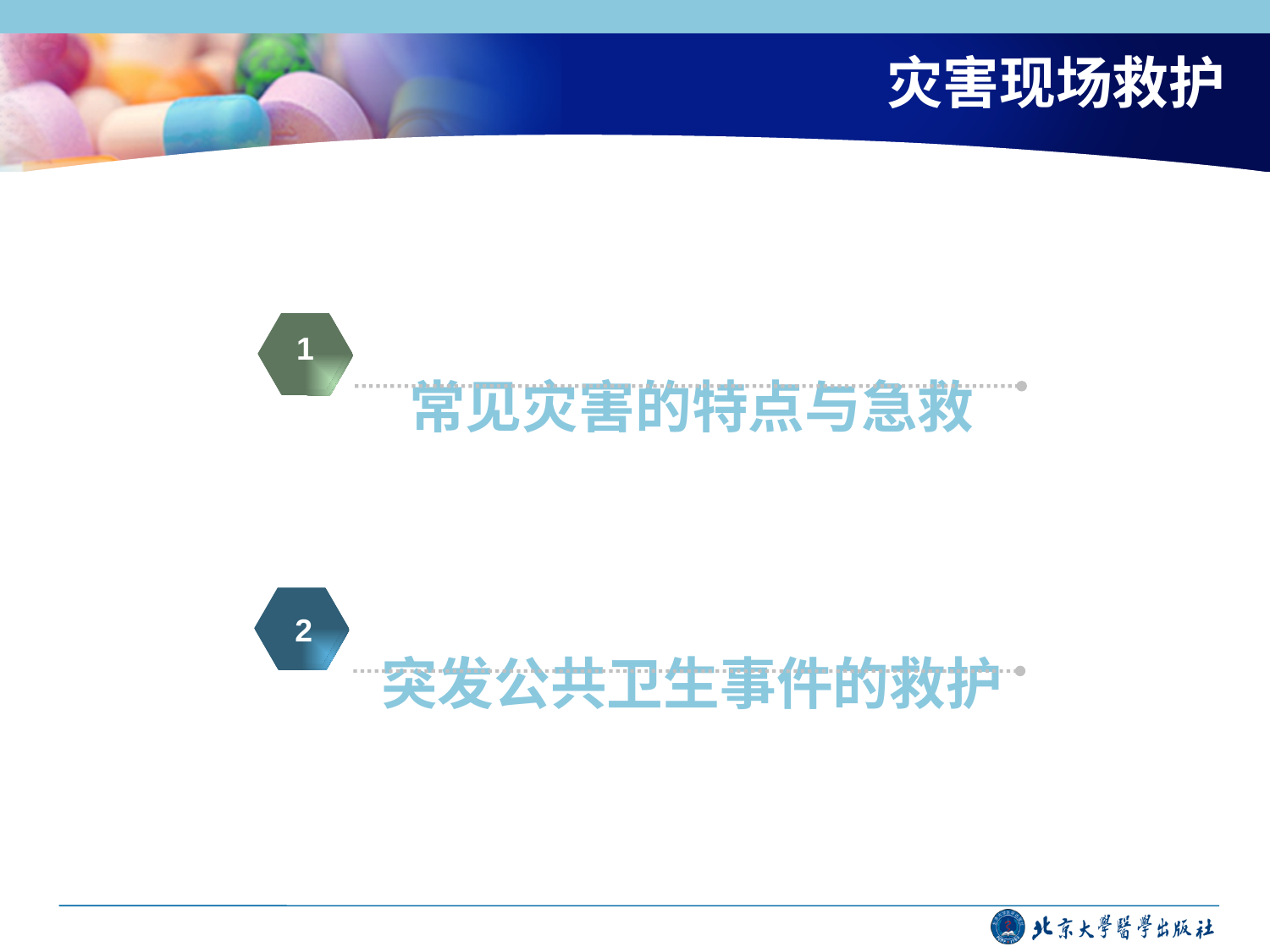

# 灾害现场救护
常见灾害的特点与急救
突发公共卫生事件的救护

1

2
3

2